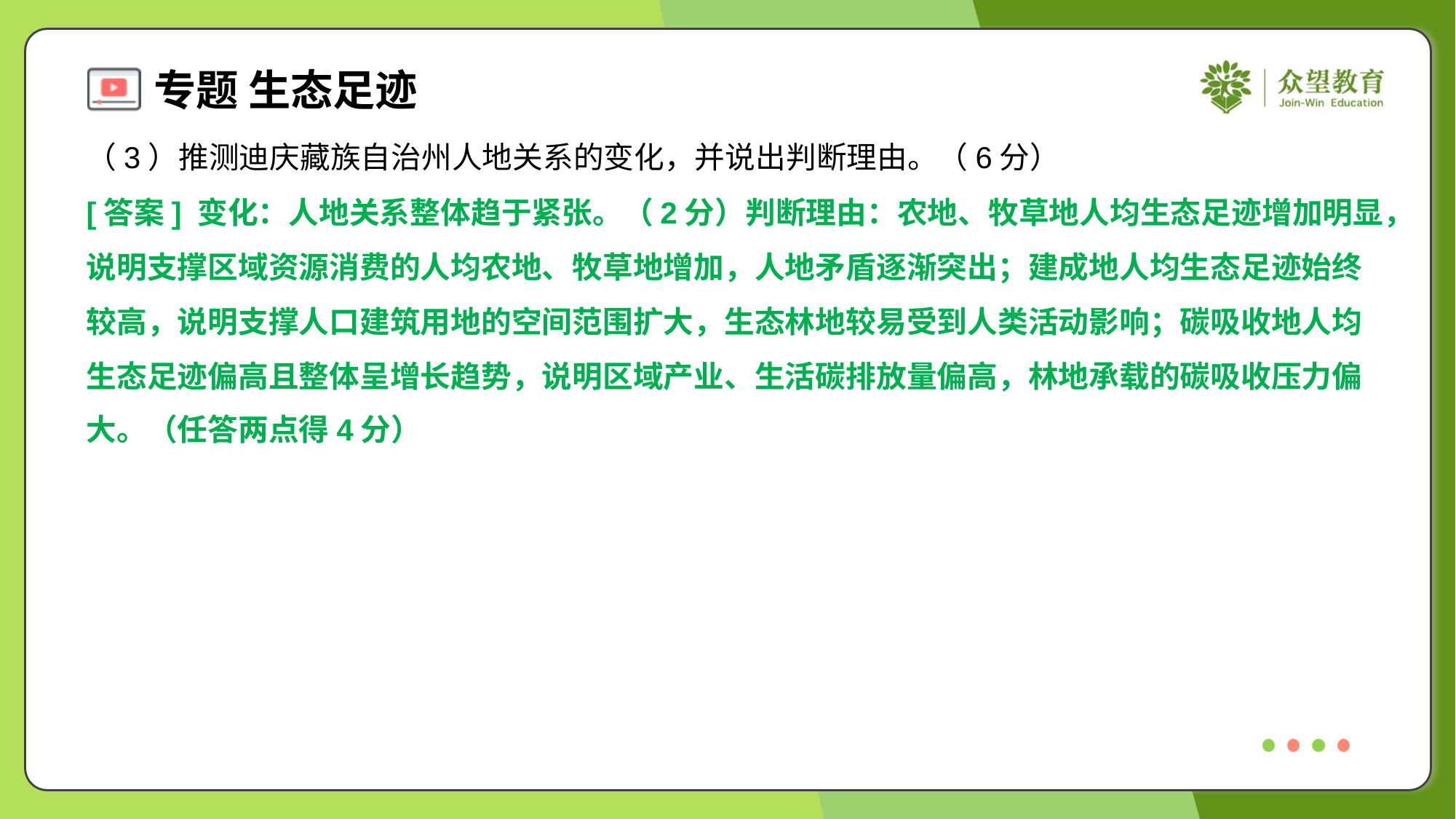

（3）推测迪庆藏族自治州人地关系的变化，并说出判断理由。（6分）
[答案] 变化：人地关系整体趋于紧张。（2分）判断理由：农地、牧草地人均生态足迹增加明显，
说明支撑区域资源消费的人均农地、牧草地增加，人地矛盾逐渐突出；建成地人均生态足迹始终
较高，说明支撑人口建筑用地的空间范围扩大，生态林地较易受到人类活动影响；碳吸收地人均
生态足迹偏高且整体呈增长趋势，说明区域产业、生活碳排放量偏高，林地承载的碳吸收压力偏
大。（任答两点得4分）